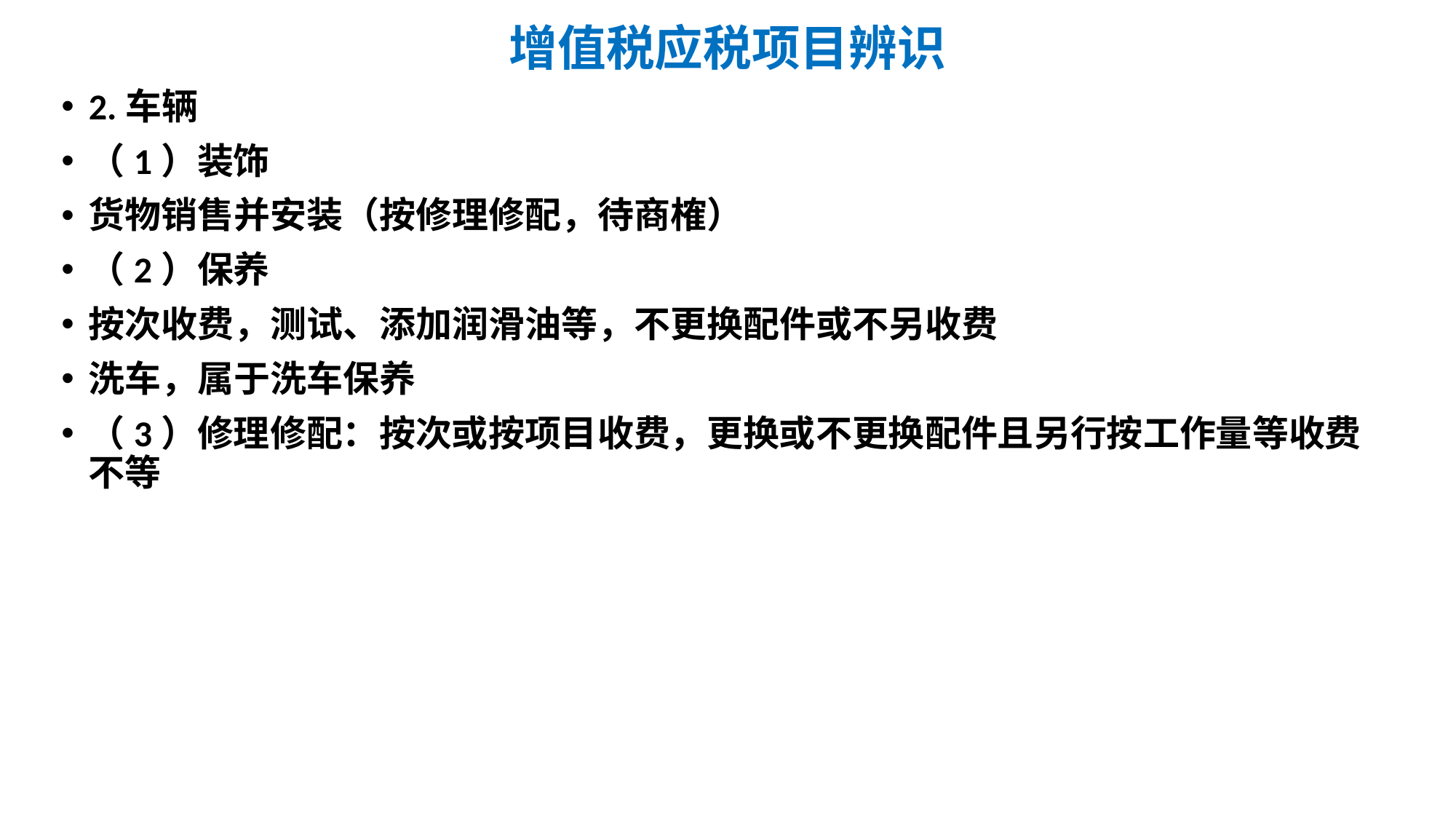

# 增值税应税项目辨识
2.车辆
（1）装饰
货物销售并安装（按修理修配，待商榷）
（2）保养
按次收费，测试、添加润滑油等，不更换配件或不另收费
洗车，属于洗车保养
（3）修理修配：按次或按项目收费，更换或不更换配件且另行按工作量等收费不等